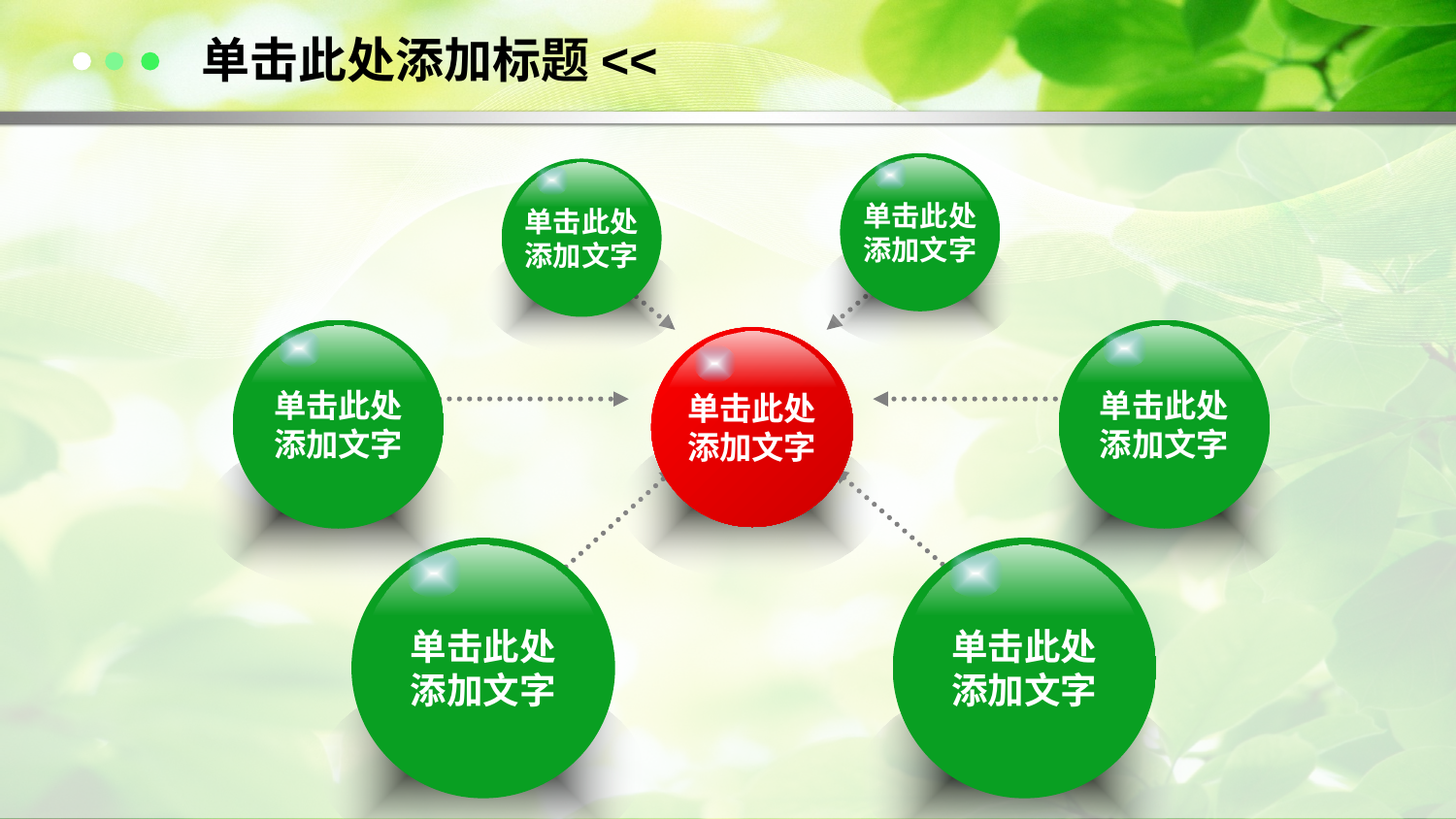

单击此处添加标题<<
单击此处
添加文字

单击此处
添加文字

单击此处
添加文字

单击此处
添加文字

单击此处
添加文字

单击此处
添加文字

单击此处
添加文字